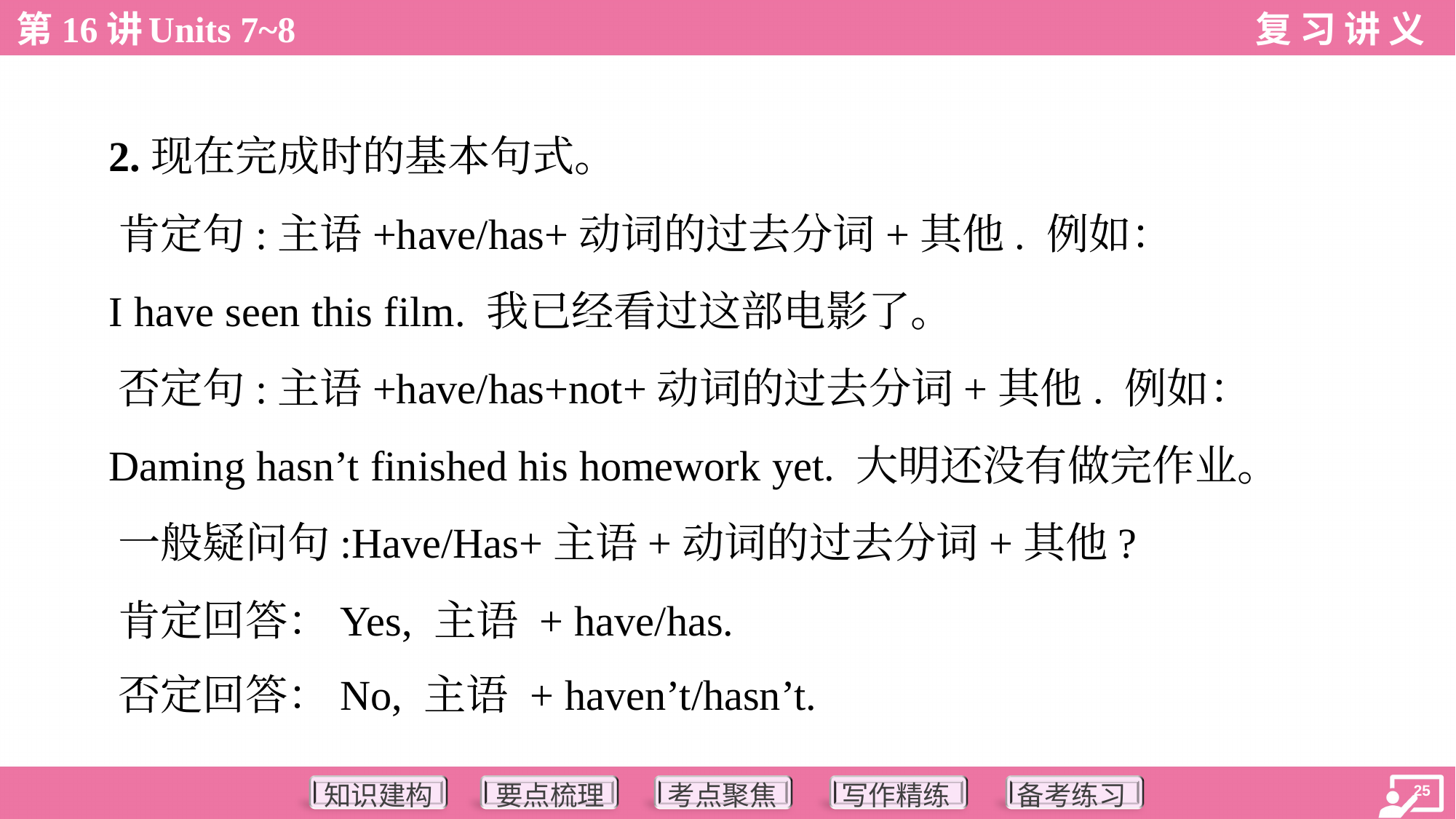

2.现在完成时的基本句式。
    肯定句:主语+have/has+动词的过去分词+其他. 例如：
    I have seen this film. 我已经看过这部电影了。
    否定句:主语+have/has+not+动词的过去分词+其他. 例如：
    Daming hasn’t finished his homework yet. 大明还没有做完作业。
    一般疑问句:Have/Has+主语+动词的过去分词+其他?
    肯定回答：Yes, 主语 + have/has.
    否定回答：No, 主语 + haven’t/hasn’t.